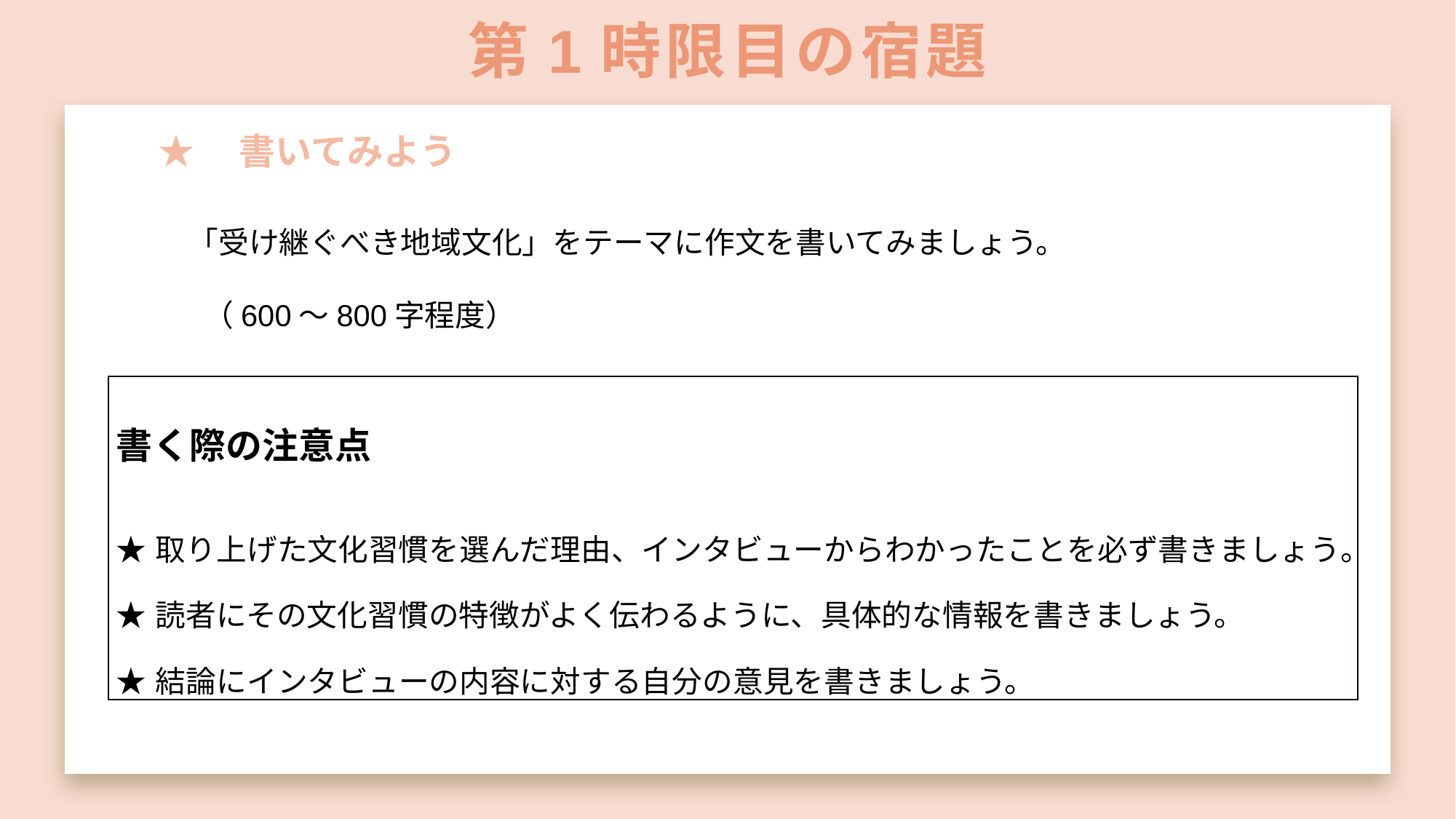

# 第1時限目の宿題

★　書いてみよう

「受け継ぐべき地域文化」をテーマに作文を書いてみましょう。

（600～800字程度）

| 書く際の注意点 ★取り上げた文化習慣を選んだ理由、インタビューからわかったことを必ず書きましょう。 ★読者にその文化習慣の特徴がよく伝わるように、具体的な情報を書きましょう。 ★結論にインタビューの内容に対する自分の意見を書きましょう。 |
| --- |